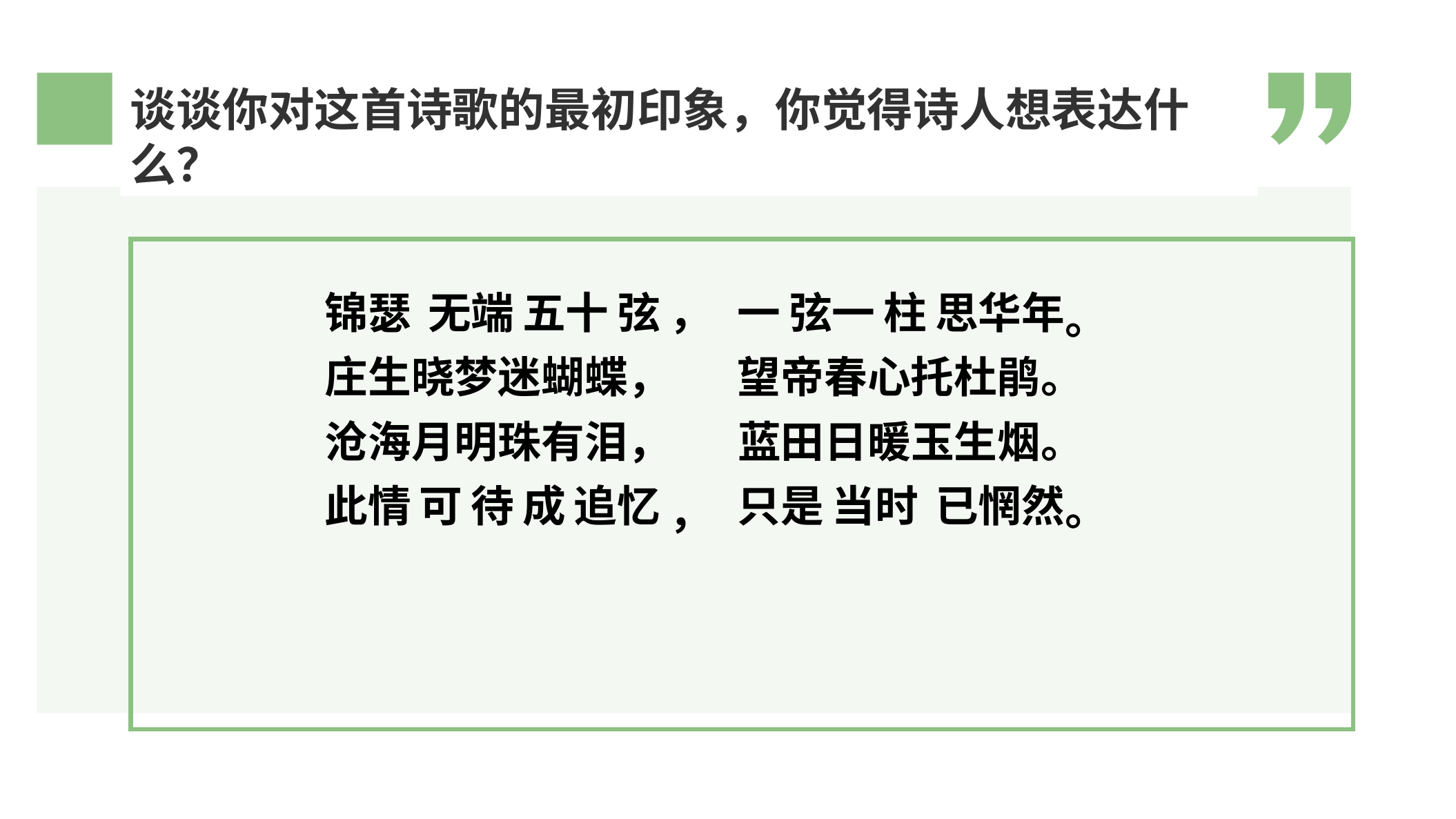

谈谈你对这首诗歌的最初印象，你觉得诗人想表达什么？

锦瑟
无端
五十
弦
，
一
弦
一
柱
思华年
。
庄生晓梦迷蝴蝶，
望帝春心托杜鹃。
沧海月明珠有泪，
蓝田日暖玉生烟。
此情
可
待
成
追忆
只是
当时
已惘然
。
，